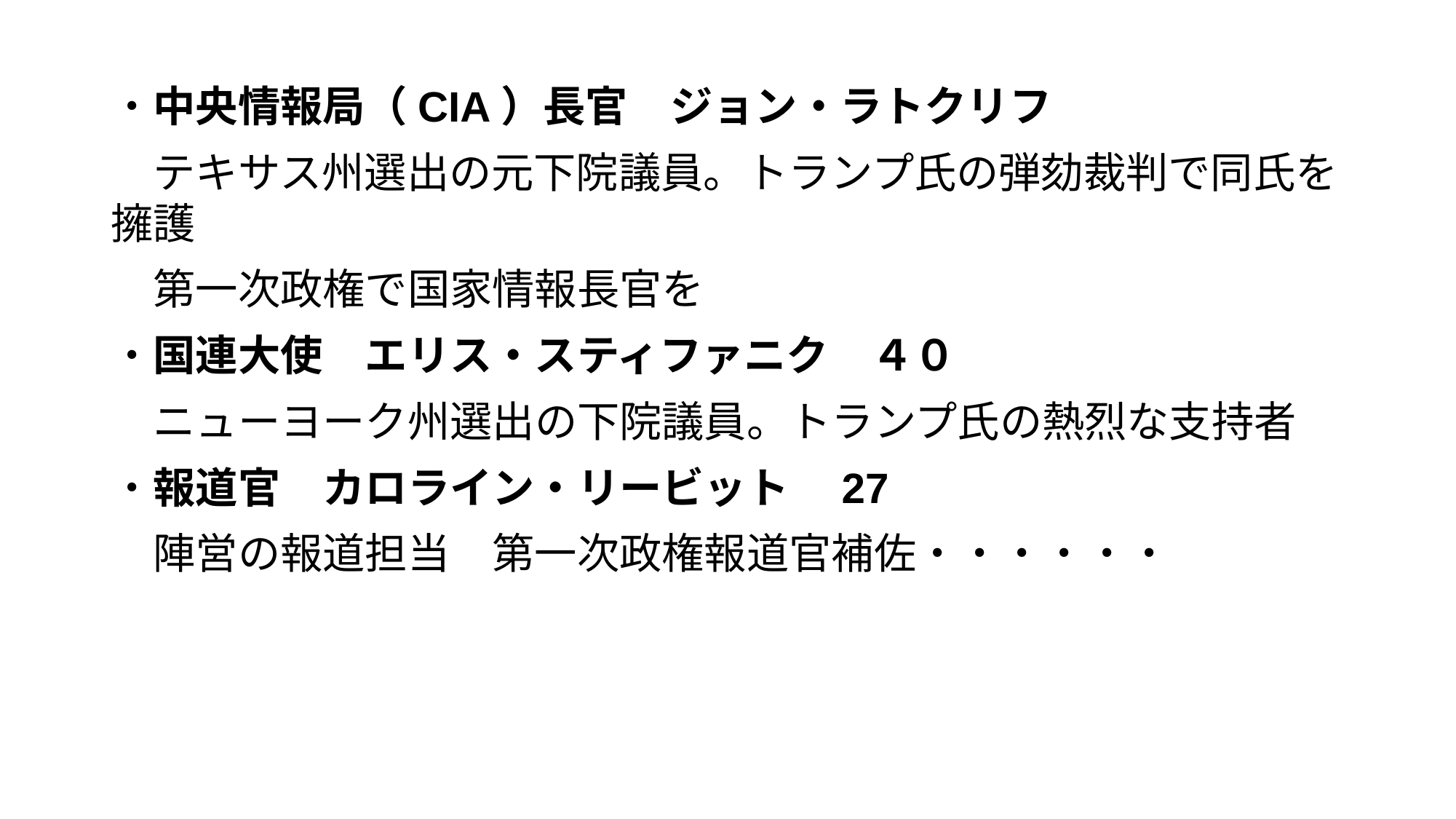

・中央情報局（CIA）長官　ジョン・ラトクリフ
　テキサス州選出の元下院議員。トランプ氏の弾劾裁判で同氏を擁護
　第一次政権で国家情報長官を
・国連大使　エリス・スティファニク　４０
　ニューヨーク州選出の下院議員。トランプ氏の熱烈な支持者
・報道官　カロライン・リービット　27
　陣営の報道担当　第一次政権報道官補佐・・・・・・